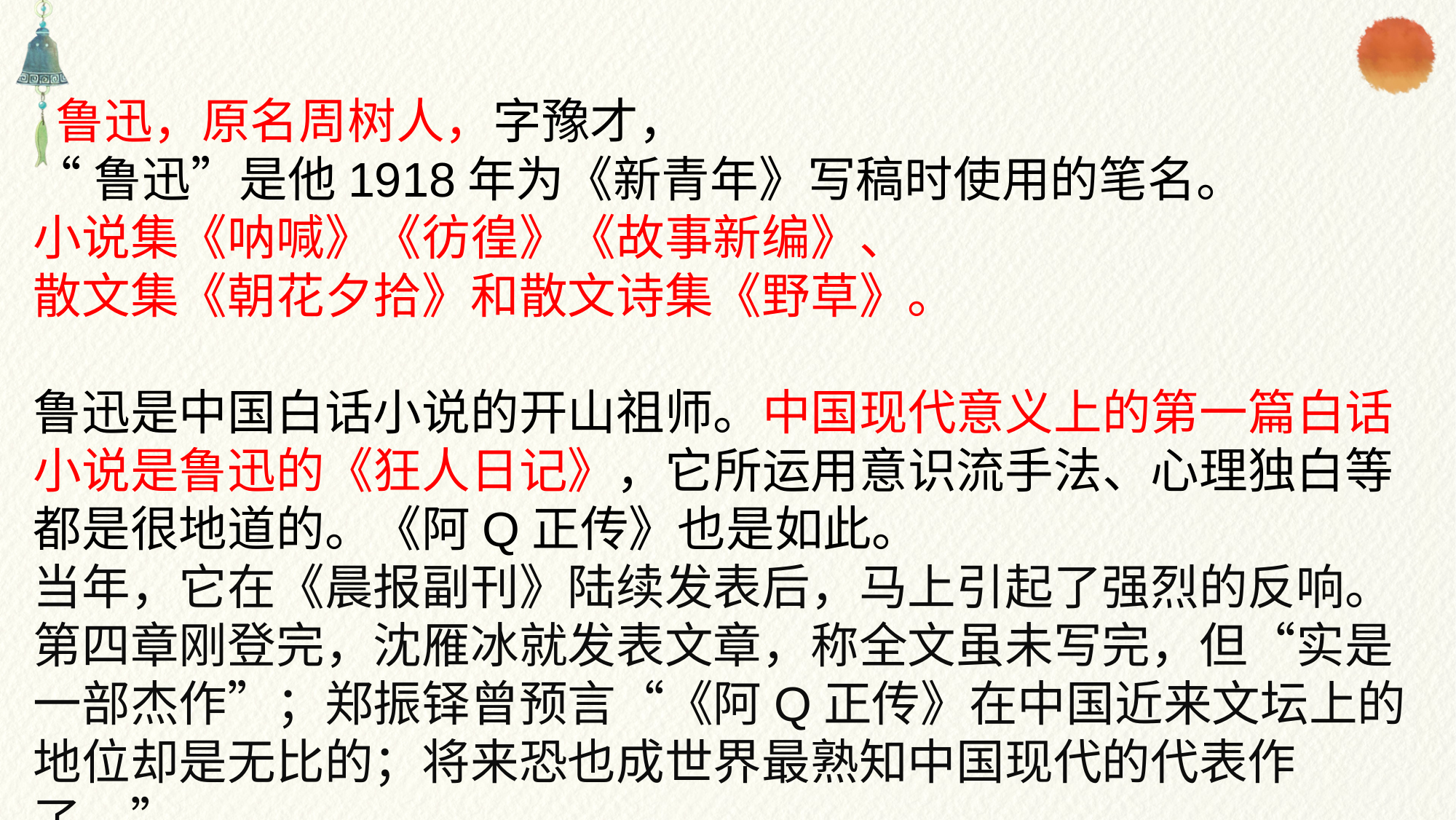

鲁迅，原名周树人，字豫才，
“鲁迅”是他1918年为《新青年》写稿时使用的笔名。
小说集《呐喊》《彷徨》《故事新编》、
散文集《朝花夕拾》和散文诗集《野草》。

鲁迅是中国白话小说的开山祖师。中国现代意义上的第一篇白话小说是鲁迅的《狂人日记》，它所运用意识流手法、心理独白等都是很地道的。《阿Q正传》也是如此。
当年，它在《晨报副刊》陆续发表后，马上引起了强烈的反响。第四章刚登完，沈雁冰就发表文章，称全文虽未写完，但“实是一部杰作”；郑振铎曾预言“《阿Q正传》在中国近来文坛上的地位却是无比的；将来恐也成世界最熟知中国现代的代表作了。”